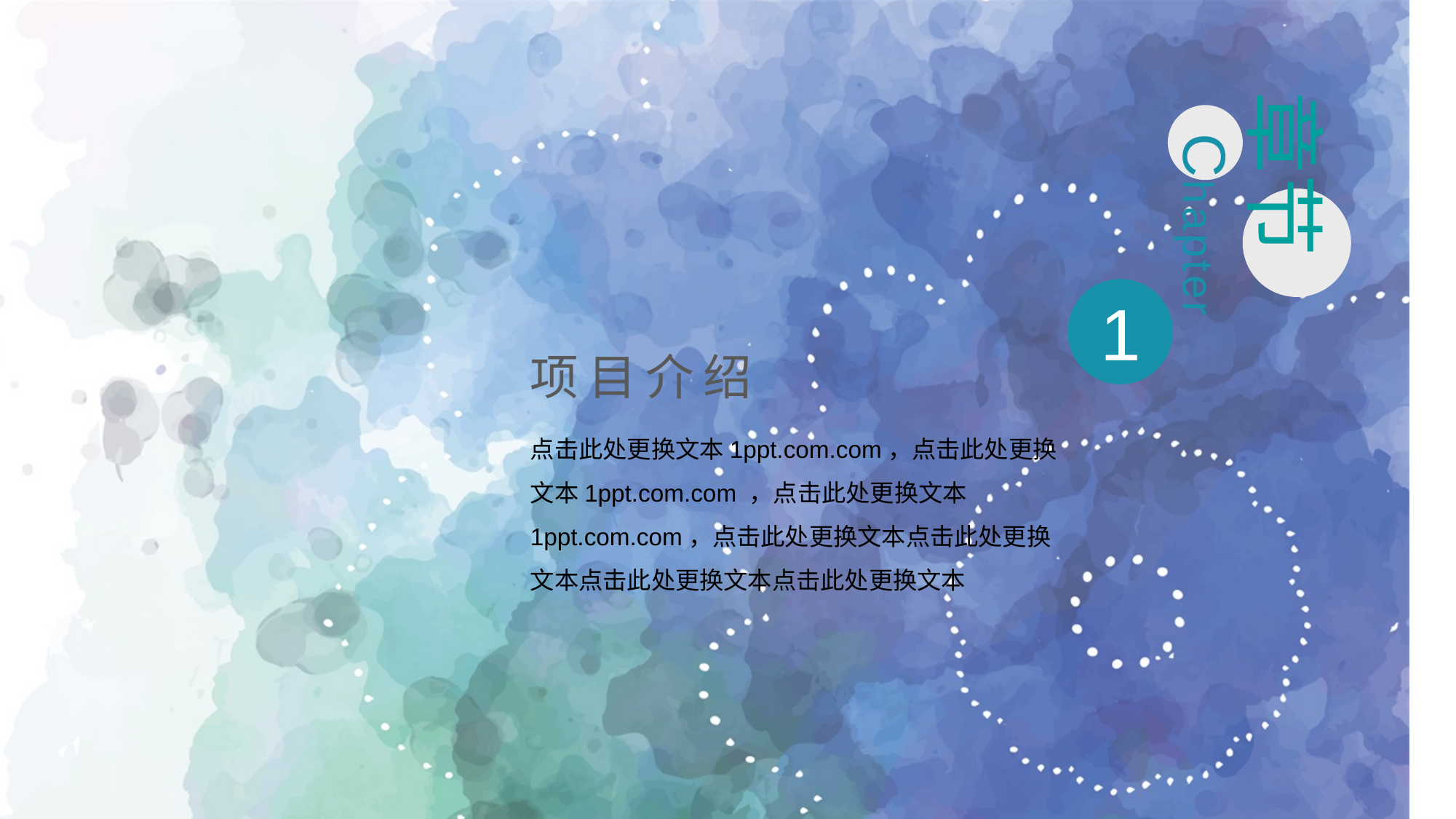

章节

Chapter

1
项目介绍
点击此处更换文本1ppt.com.com，点击此处更换文本1ppt.com.com ，点击此处更换文本1ppt.com.com，点击此处更换文本点击此处更换文本点击此处更换文本点击此处更换文本